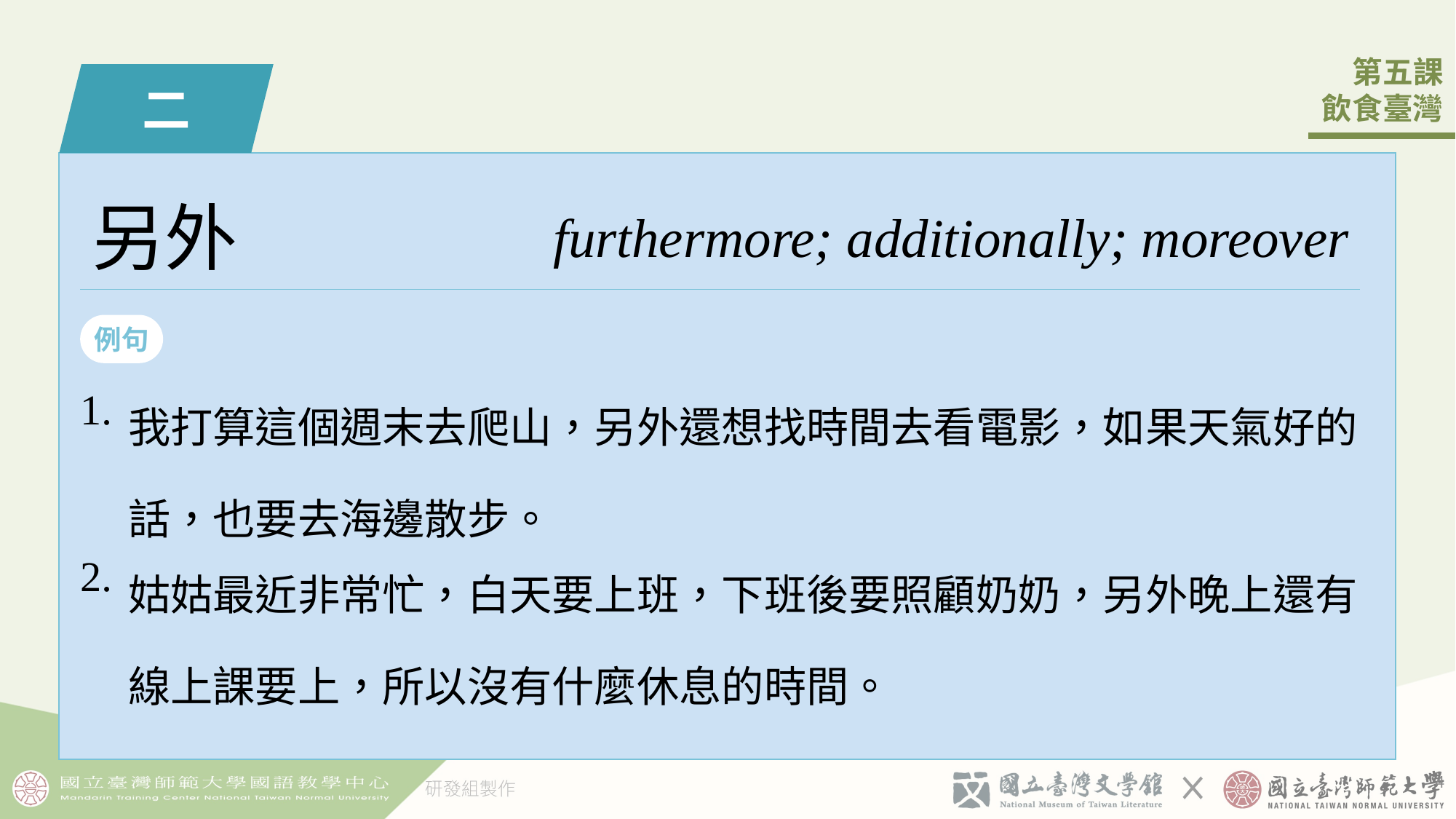

二
另外
furthermore; additionally; moreover
例句
| 1. | 我打算這個󠇡週末去爬山，另外還想找時間去看電影，如果天氣好的話，也要去海邊散步。 |
| --- | --- |
| 2. | 姑姑󠇡最近非常忙，白天要上班，下班後要照顧奶奶󠇡，另外晚上還有線上課要上，所以沒有什麼休息的時間。 |
4